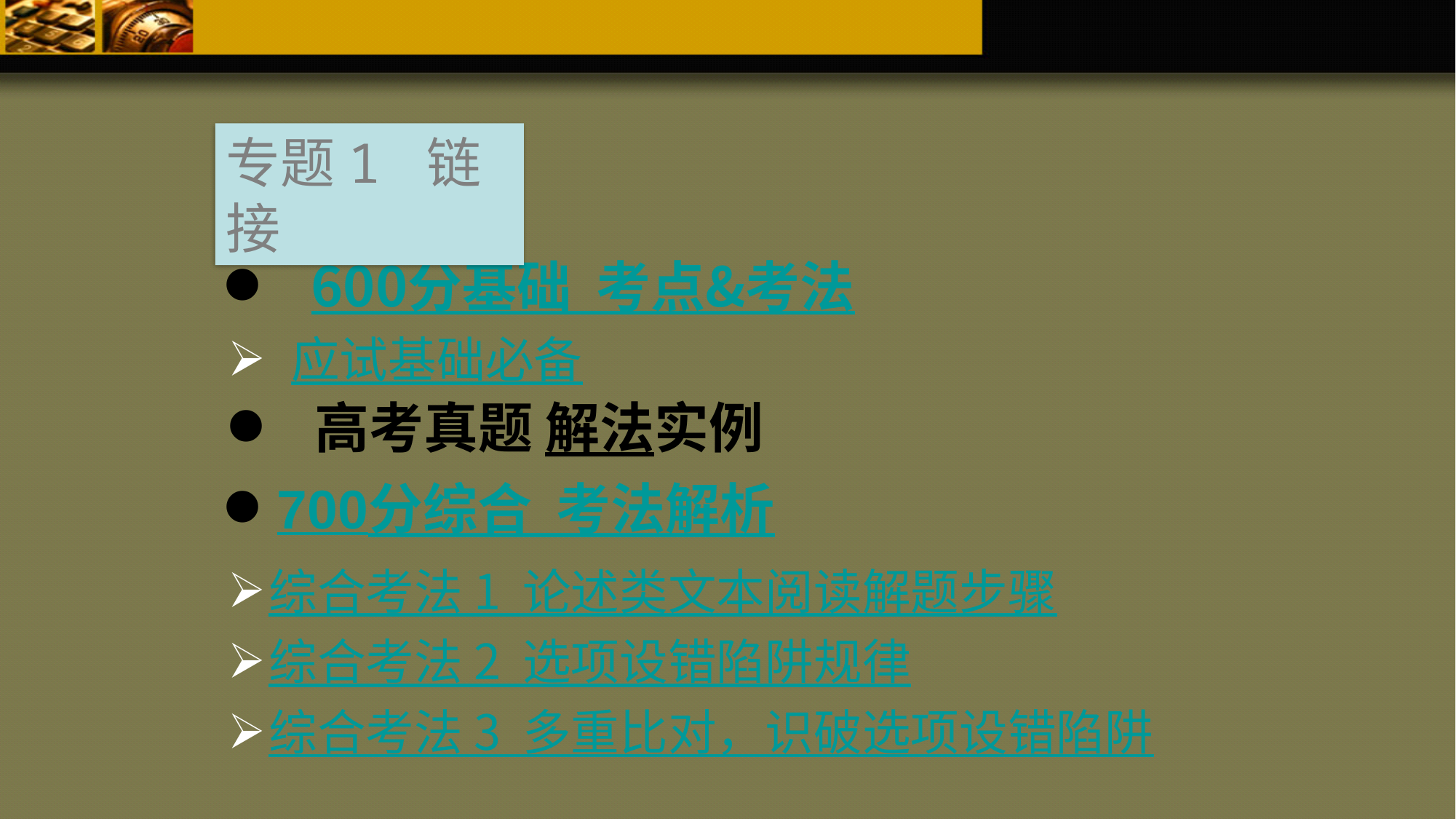

专题1 链接
600分基础  考点&考法
 应试基础必备

高考真题 解法实例

700分综合  考法解析
综合考法 1  论述类文本阅读解题步骤
综合考法 2  选项设错陷阱规律
综合考法 3  多重比对，识破选项设错陷阱

2